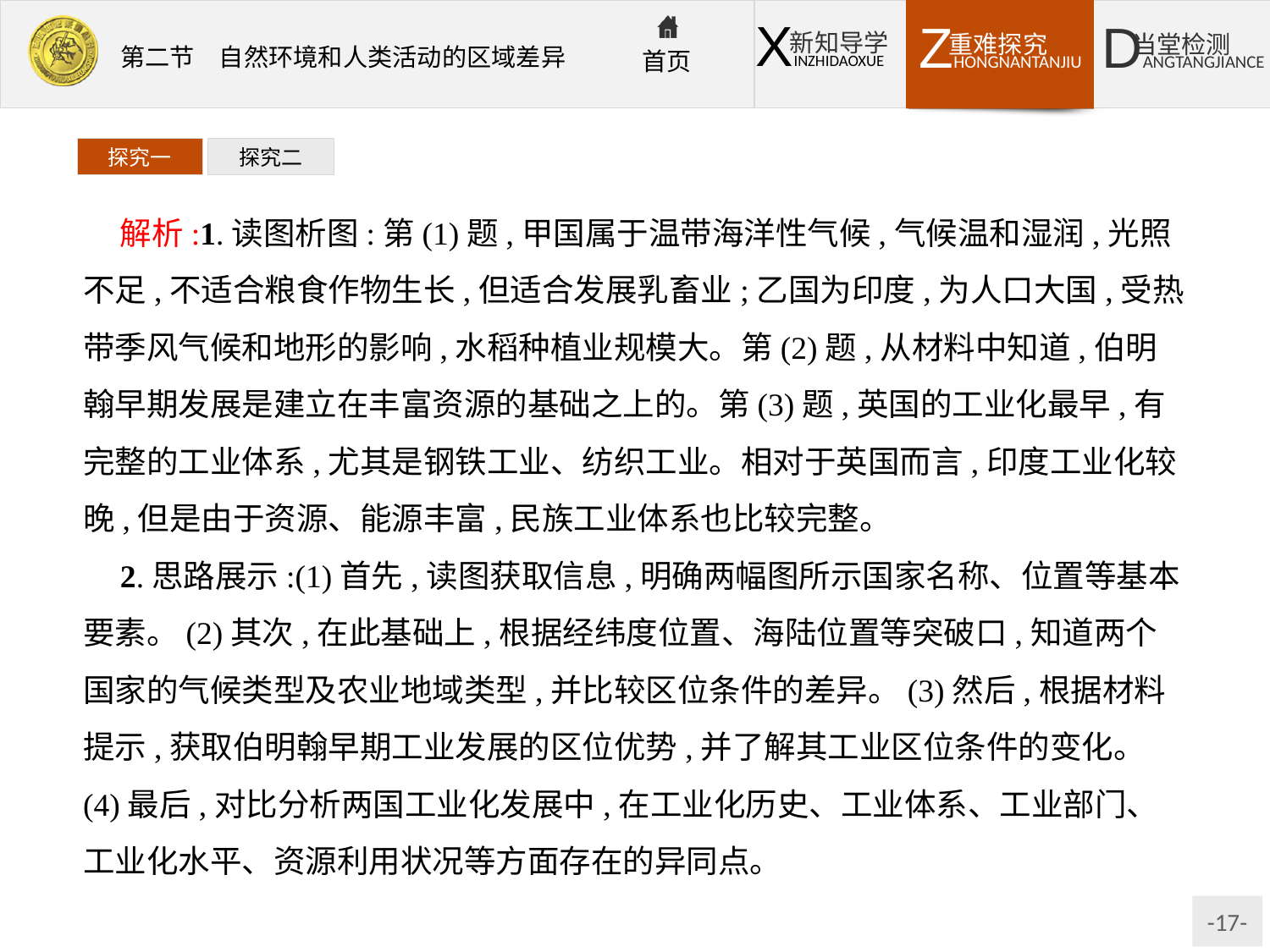

探究一
探究二
解析:1.读图析图:第(1)题,甲国属于温带海洋性气候,气候温和湿润,光照不足,不适合粮食作物生长,但适合发展乳畜业;乙国为印度,为人口大国,受热带季风气候和地形的影响,水稻种植业规模大。第(2)题,从材料中知道,伯明翰早期发展是建立在丰富资源的基础之上的。第(3)题,英国的工业化最早,有完整的工业体系,尤其是钢铁工业、纺织工业。相对于英国而言,印度工业化较晚,但是由于资源、能源丰富,民族工业体系也比较完整。
2.思路展示:(1)首先,读图获取信息,明确两幅图所示国家名称、位置等基本要素。(2)其次,在此基础上,根据经纬度位置、海陆位置等突破口,知道两个国家的气候类型及农业地域类型,并比较区位条件的差异。(3)然后,根据材料提示,获取伯明翰早期工业发展的区位优势,并了解其工业区位条件的变化。(4)最后,对比分析两国工业化发展中,在工业化历史、工业体系、工业部门、工业化水平、资源利用状况等方面存在的异同点。